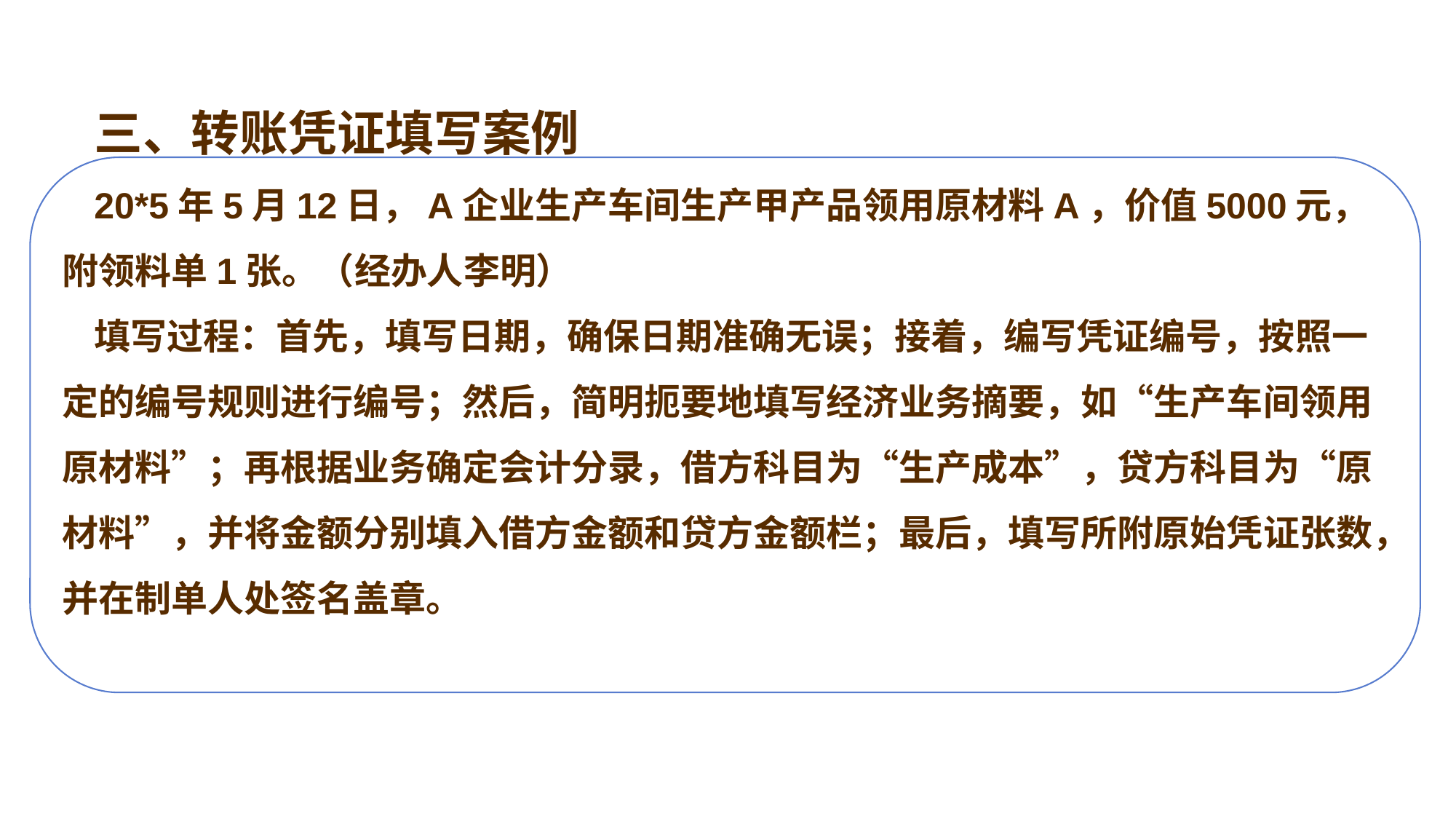

三、转账凭证填写案例
20*5年5月12日，A企业生产车间生产甲产品领用原材料A，价值5000元，附领料单1张。（经办人李明）
填写过程：首先，填写日期，确保日期准确无误；接着，编写凭证编号，按照一定的编号规则进行编号；然后，简明扼要地填写经济业务摘要，如“生产车间领用原材料”；再根据业务确定会计分录，借方科目为“生产成本”，贷方科目为“原材料”，并将金额分别填入借方金额和贷方金额栏；最后，填写所附原始凭证张数，并在制单人处签名盖章。